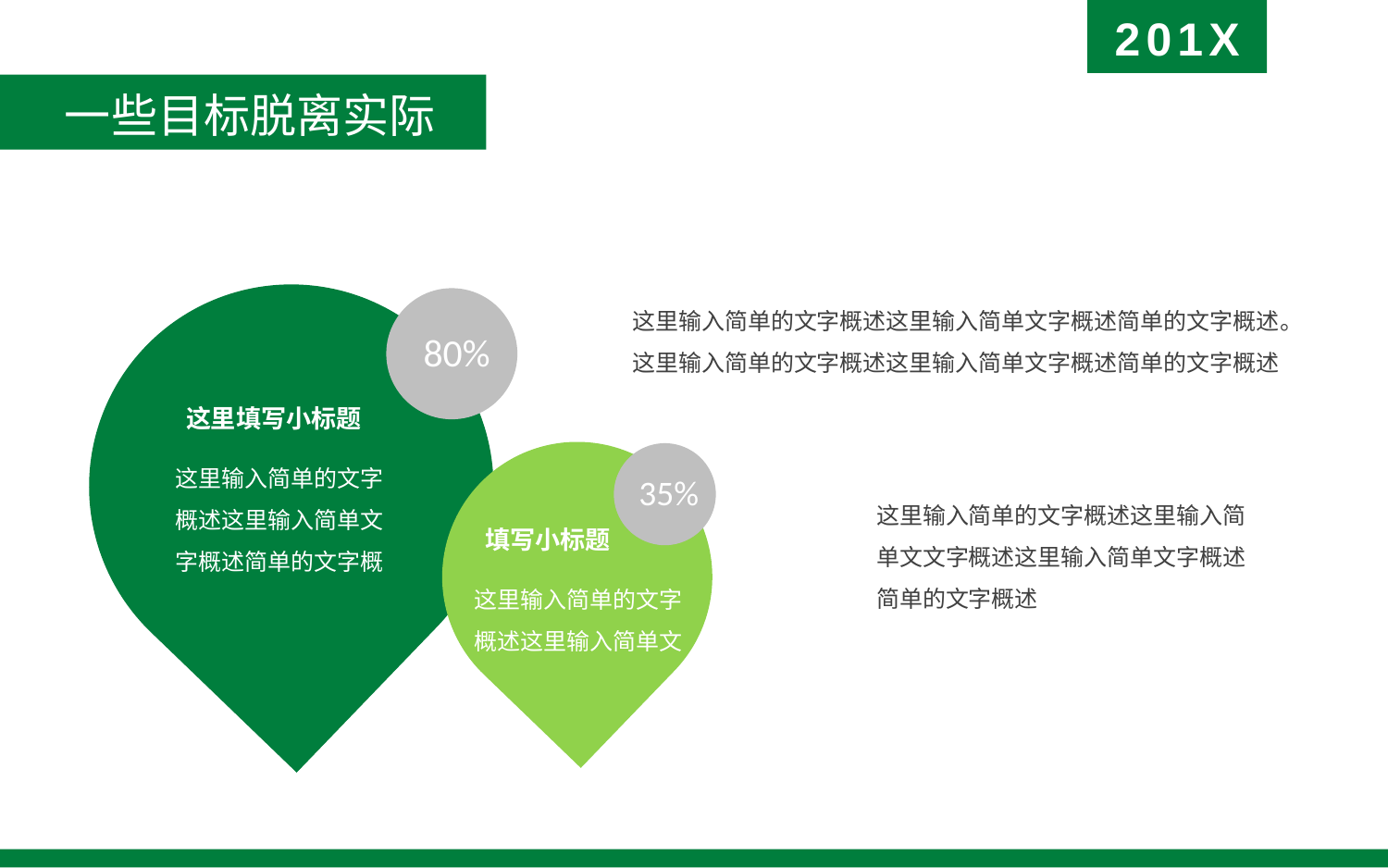

201X

一些目标脱离实际
这里输入简单的文字概述这里输入简单文字概述简单的文字概述。
这里输入简单的文字概述这里输入简单文字概述简单的文字概述

80%
这里填写小标题
这里输入简单的文字
概述这里输入简单文
字概述简单的文字概

35%
这里输入简单的文字概述这里输入简单文文字概述这里输入简单文字概述简单的文字概述
填写小标题
这里输入简单的文字
概述这里输入简单文